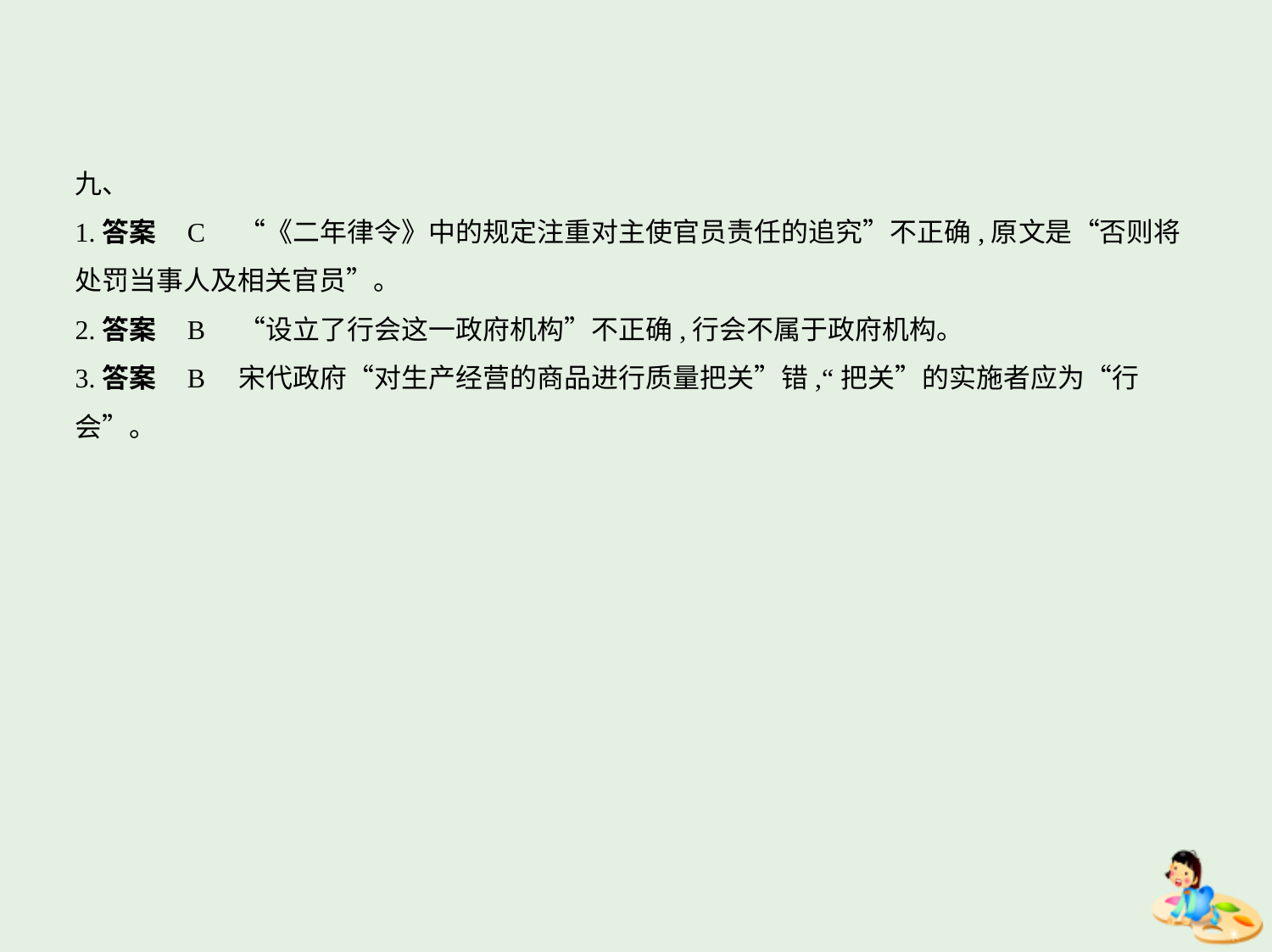

九、
1.答案    C　“《二年律令》中的规定注重对主使官员责任的追究”不正确,原文是“否则将
处罚当事人及相关官员”。
2.答案    B　“设立了行会这一政府机构”不正确,行会不属于政府机构。
3.答案    B　宋代政府“对生产经营的商品进行质量把关”错,“把关”的实施者应为“行
会”。